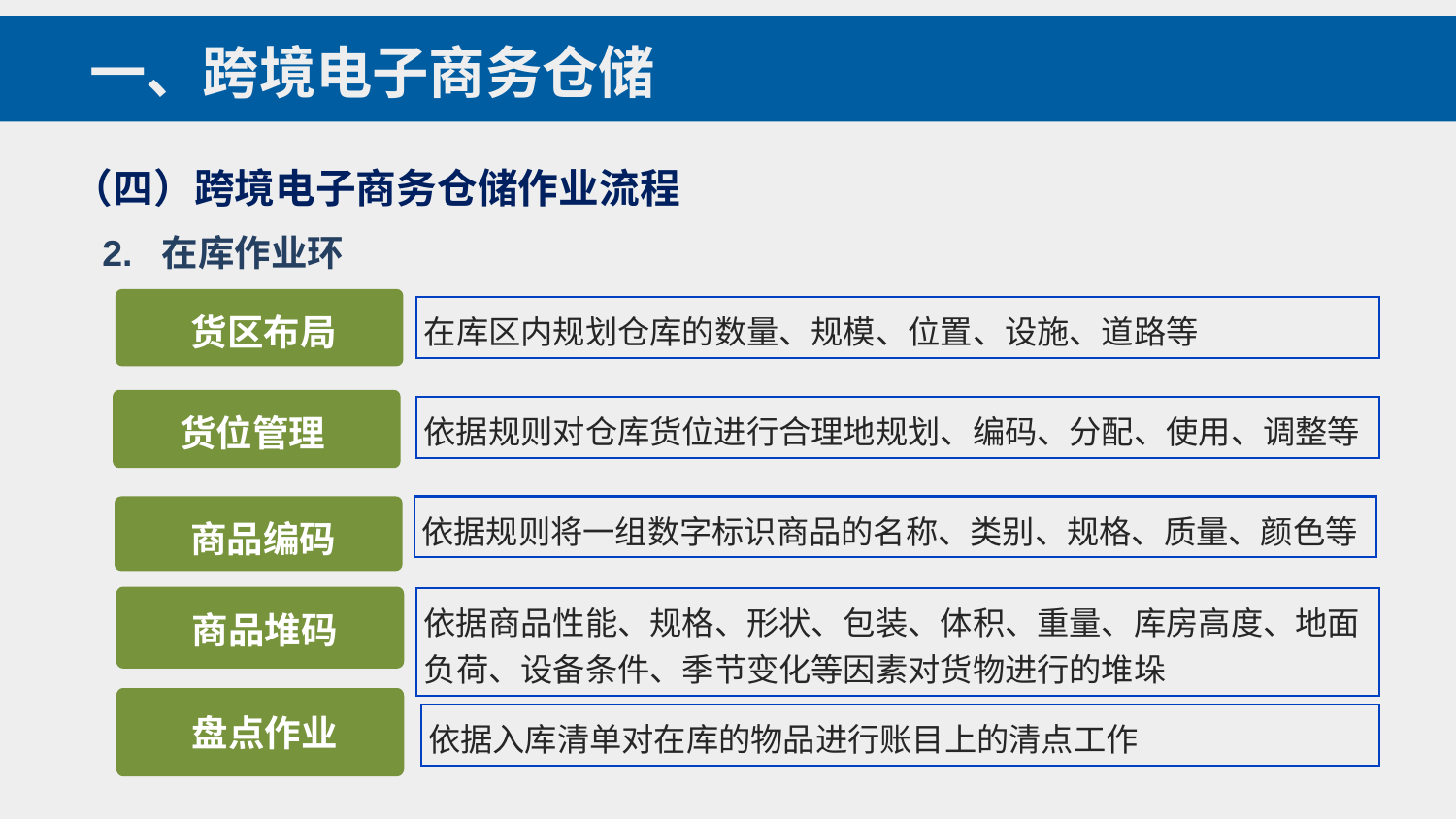

一、跨境电子商务仓储
（四）跨境电子商务仓储作业流程
2.  在库作业环

货区布局
在库区内规划仓库的数量、规模、位置、设施、道路等

货位管理
依据规则对仓库货位进行合理地规划、编码、分配、使用、调整等

商品编码
依据规则将一组数字标识商品的名称、类别、规格、质量、颜色等

商品堆码
依据商品性能、规格、形状、包装、体积、重量、库房高度、地面负荷、设备条件、季节变化等因素对货物进行的堆垛

盘点作业
依据入库清单对在库的物品进行账目上的清点工作